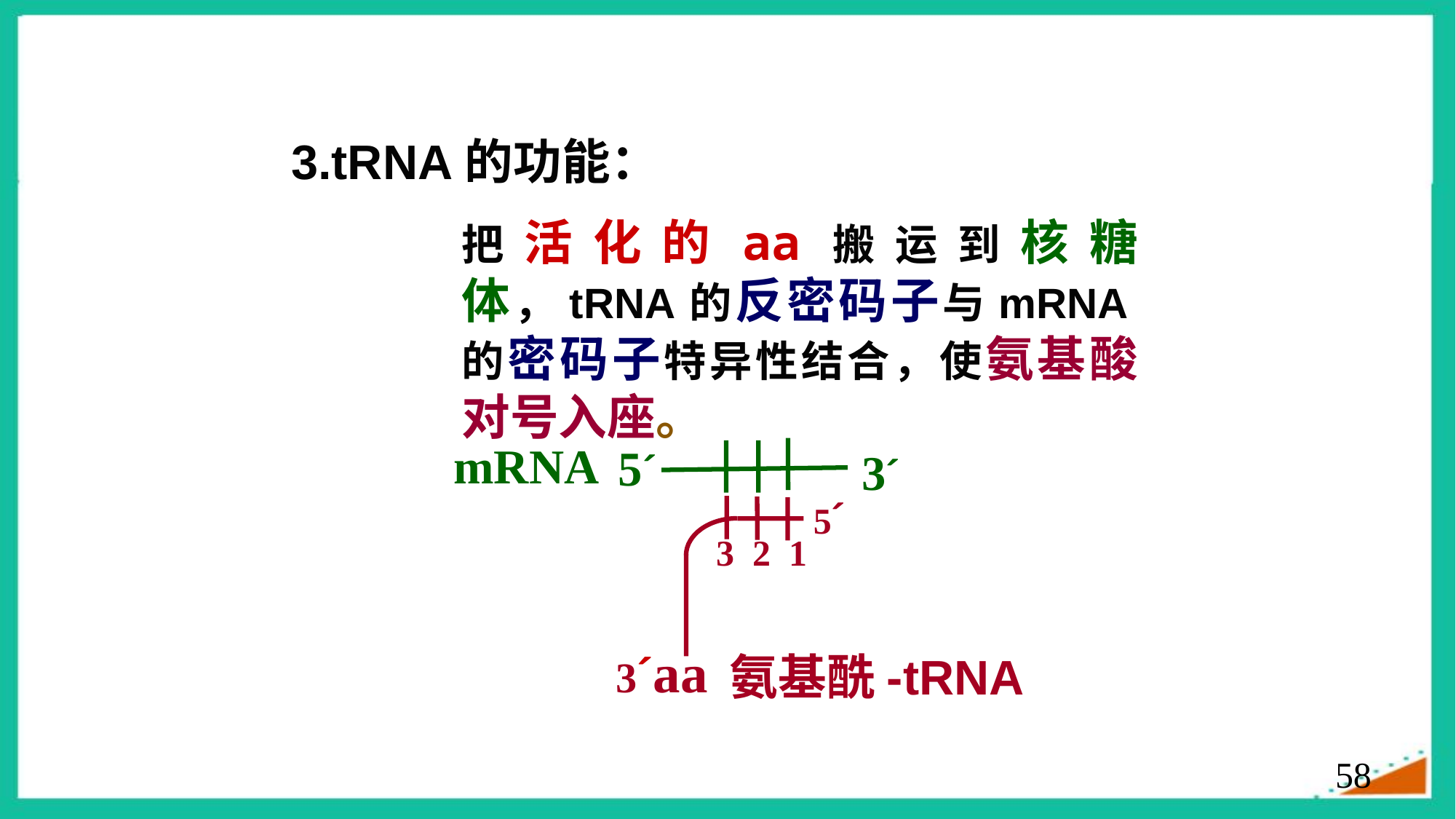

3.tRNA的功能：
把活化的aa搬运到核糖体，tRNA的反密码子与mRNA的密码子特异性结合，使氨基酸对号入座。

mRNA
5´
3´

5´

3  2  1
3´aa
氨基酰-tRNA
58